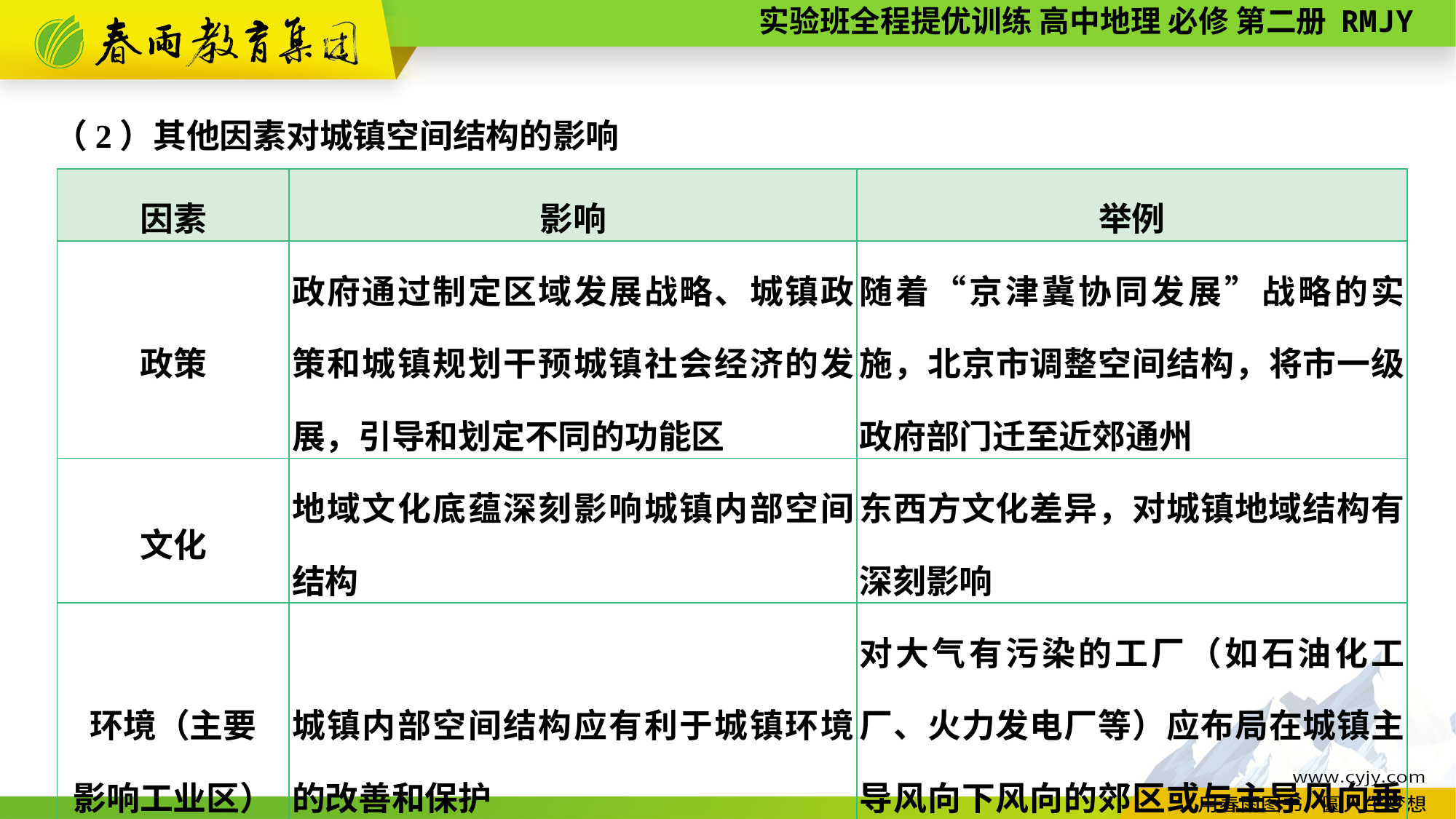

（2）其他因素对城镇空间结构的影响
| 因素 | 影响 | 举例 |
| --- | --- | --- |
| 政策 | 政府通过制定区域发展战略、城镇政策和城镇规划干预城镇社会经济的发展，引导和划定不同的功能区 | 随着“京津冀协同发展”战略的实施，北京市调整空间结构，将市一级政府部门迁至近郊通州 |
| 文化 | 地域文化底蕴深刻影响城镇内部空间结构 | 东西方文化差异，对城镇地域结构有深刻影响 |
| 环境（主要 影响工业区） | 城镇内部空间结构应有利于城镇环境的改善和保护 | 对大气有污染的工厂（如石油化工厂、火力发电厂等）应布局在城镇主导风向下风向的郊区或与主导风向垂直的郊外 |